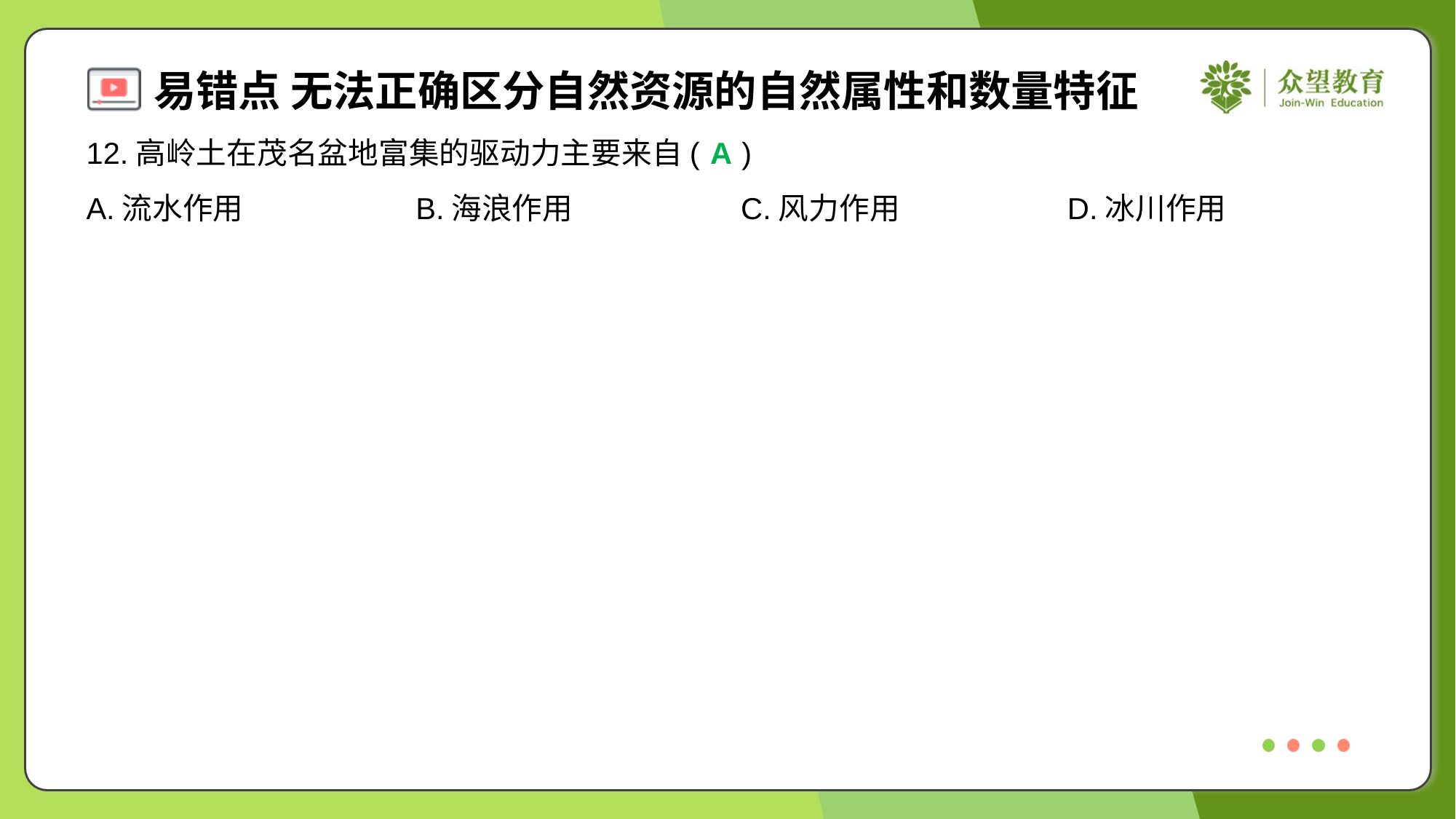

12.高岭土在茂名盆地富集的驱动力主要来自(     )
A
A.流水作用	B.海浪作用	C.风力作用	D.冰川作用